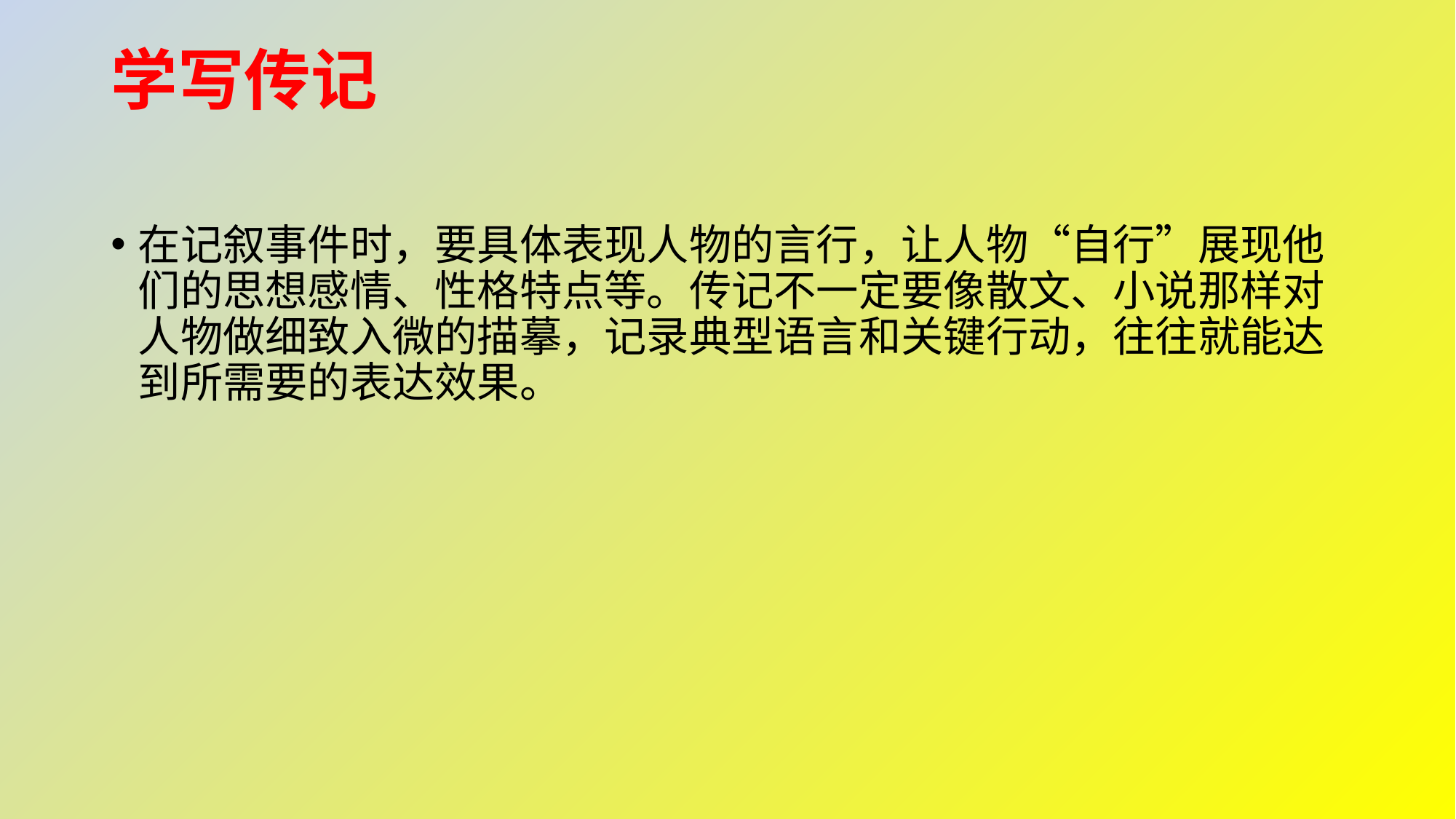

# 学写传记
在记叙事件时，要具体表现人物的言行，让人物“自行”展现他们的思想感情、性格特点等。传记不一定要像散文、小说那样对人物做细致入微的描摹，记录典型语言和关键行动，往往就能达到所需要的表达效果。